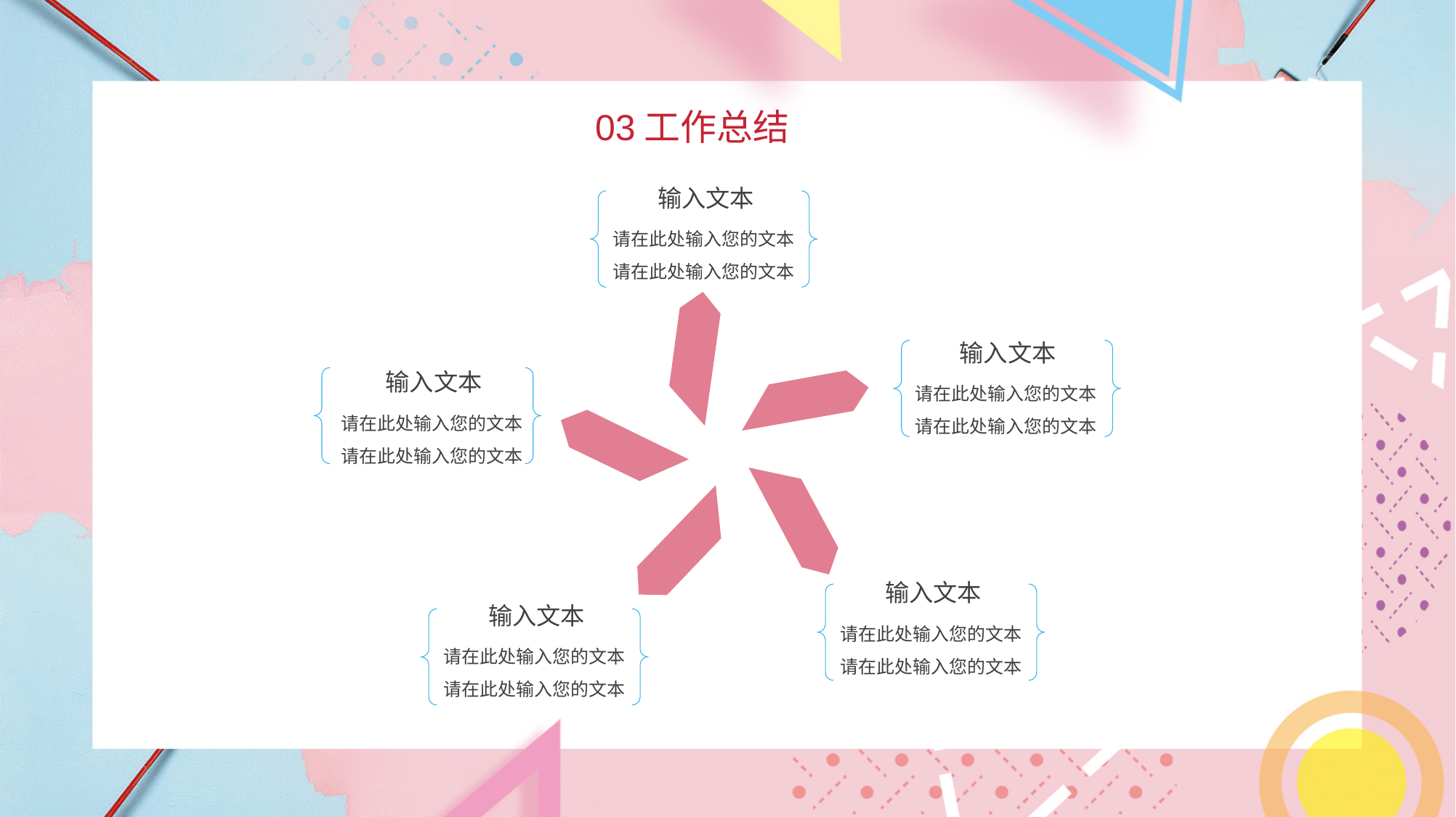

03工作总结
输入文本
请在此处输入您的文本
请在此处输入您的文本

输入文本
请在此处输入您的文本
请在此处输入您的文本

输入文本
请在此处输入您的文本
请在此处输入您的文本

输入文本
请在此处输入您的文本
请在此处输入您的文本

输入文本
请在此处输入您的文本
请在此处输入您的文本